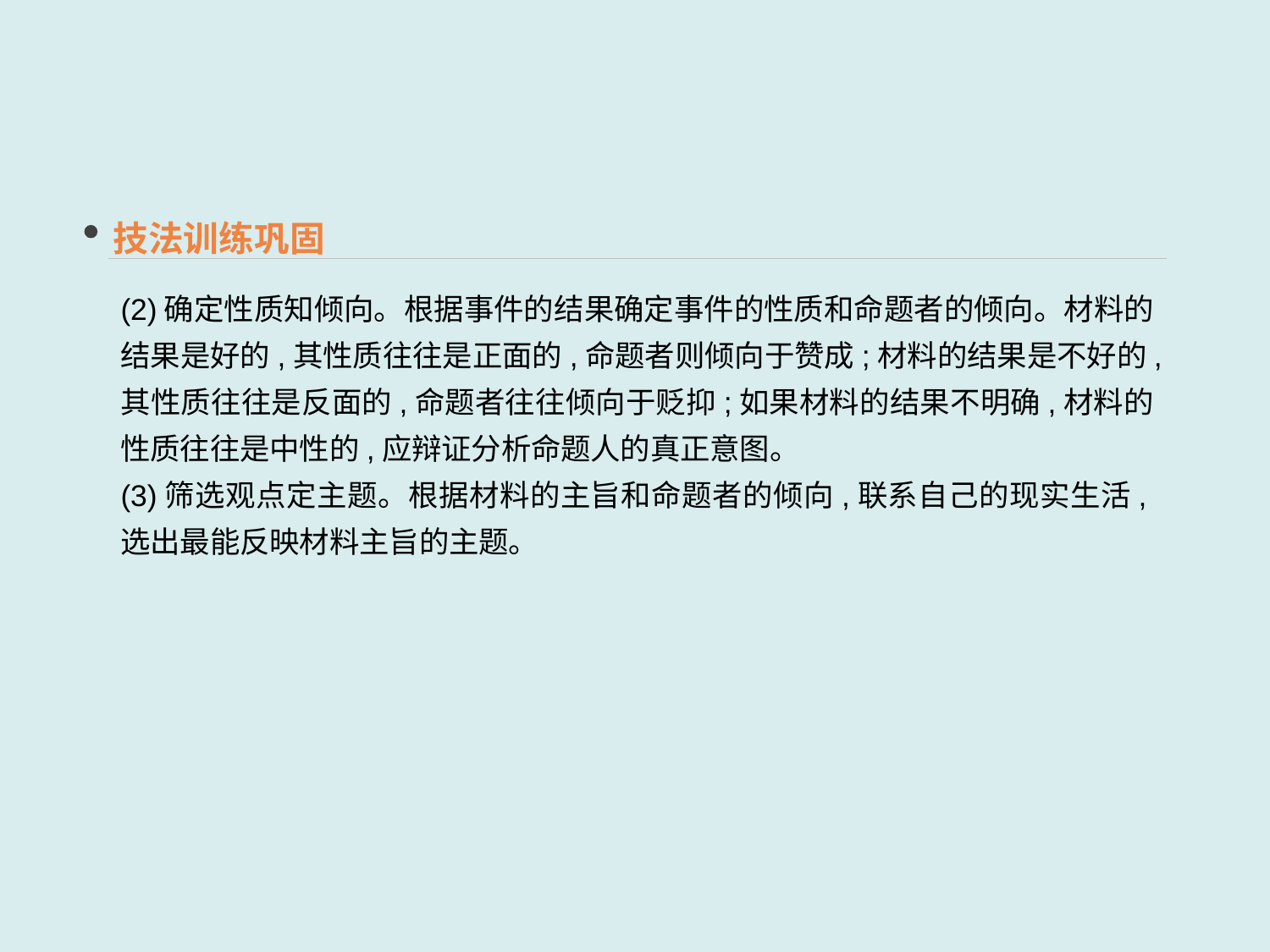

技法训练巩固

(2)确定性质知倾向。根据事件的结果确定事件的性质和命题者的倾向。材料的结果是好的,其性质往往是正面的,命题者则倾向于赞成;材料的结果是不好的,其性质往往是反面的,命题者往往倾向于贬抑;如果材料的结果不明确,材料的性质往往是中性的,应辩证分析命题人的真正意图。
(3)筛选观点定主题。根据材料的主旨和命题者的倾向,联系自己的现实生活,选出最能反映材料主旨的主题。